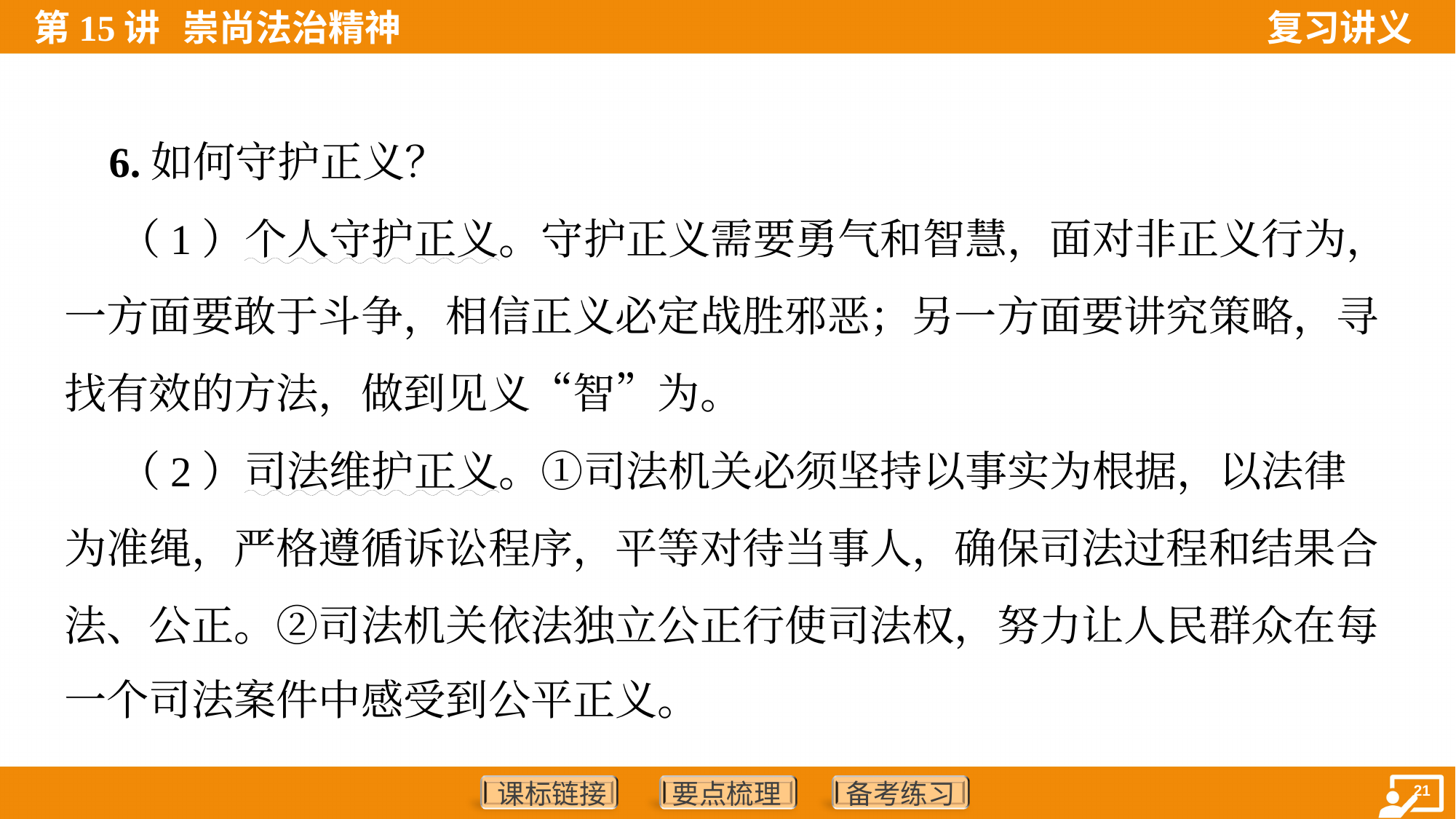

6.如何守护正义？
    （1）个人守护正义。守护正义需要勇气和智慧，面对非正义行为，
一方面要敢于斗争，相信正义必定战胜邪恶；另一方面要讲究策略，寻
找有效的方法，做到见义“智”为。
    （2）司法维护正义。①司法机关必须坚持以事实为根据，以法律
为准绳，严格遵循诉讼程序，平等对待当事人，确保司法过程和结果合
法、公正。②司法机关依法独立公正行使司法权，努力让人民群众在每
一个司法案件中感受到公平正义。